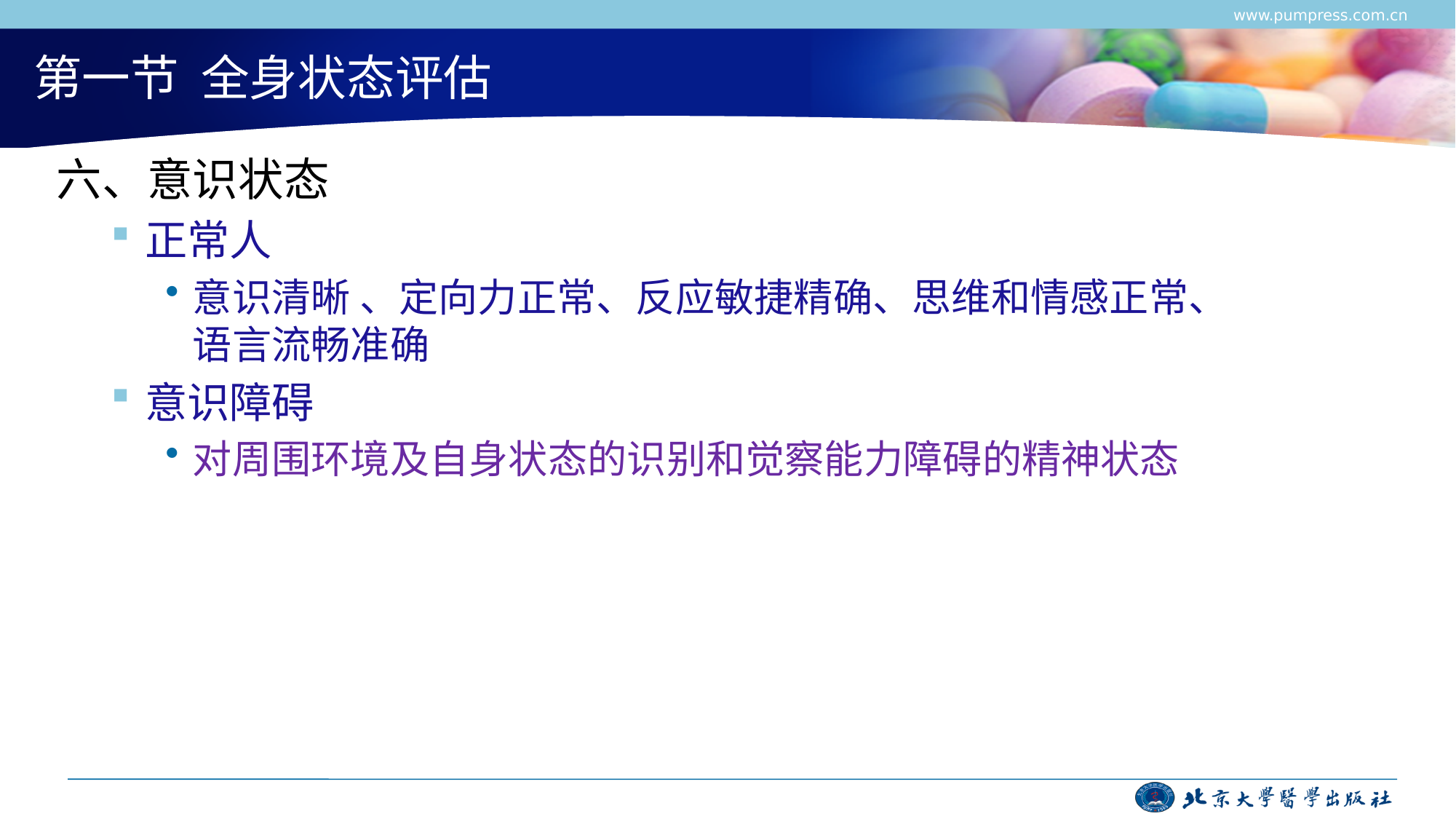

www.pumpress.com.cn
# 第一节  全身状态评估
六、意识状态
正常人
意识清晰 、定向力正常、反应敏捷精确、思维和情感正常、语言流畅准确
意识障碍
对周围环境及自身状态的识别和觉察能力障碍的精神状态